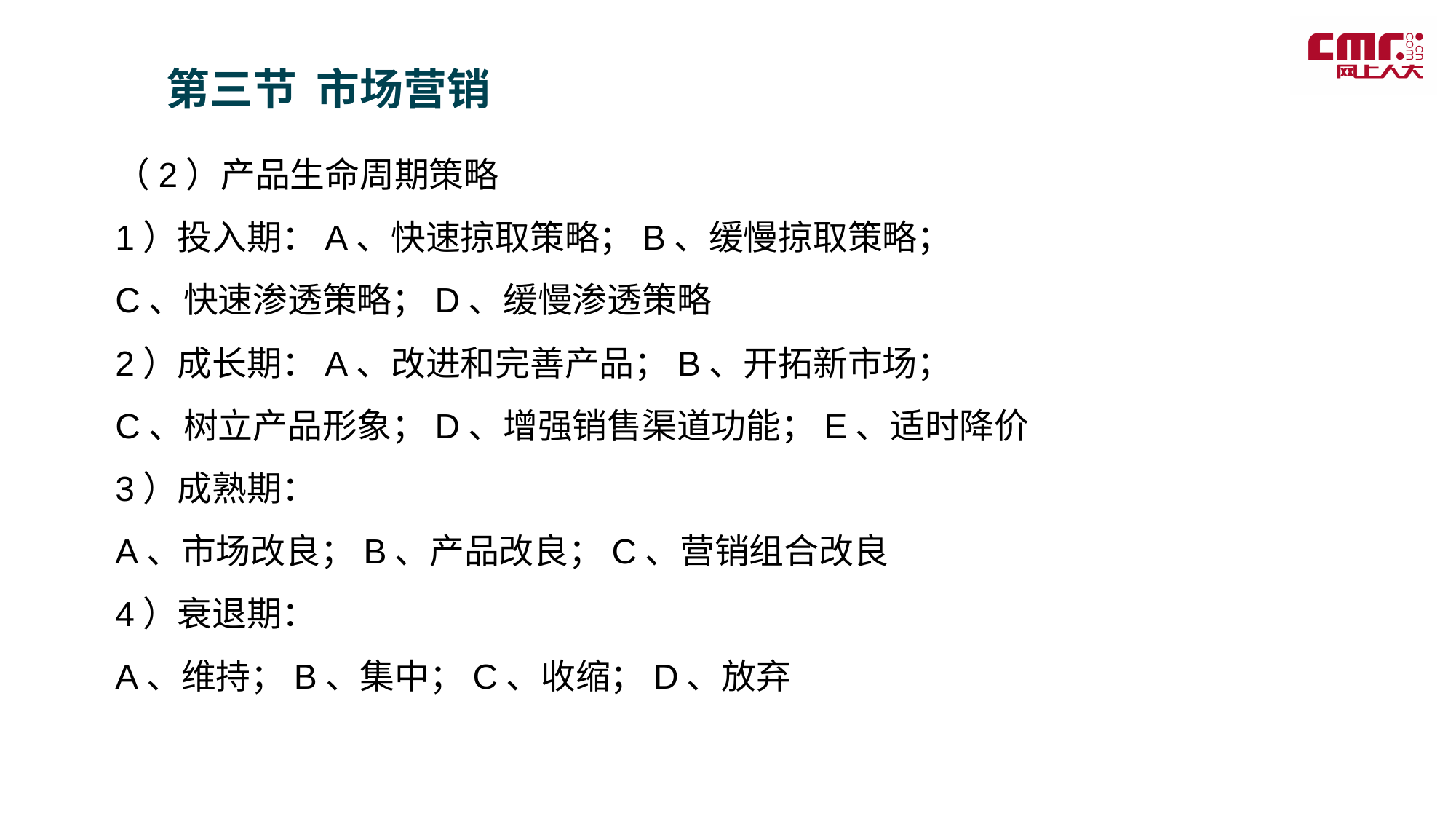

第三节  市场营销
（2）产品生命周期策略
1）投入期：A、快速掠取策略；B、缓慢掠取策略；
C、快速渗透策略；D、缓慢渗透策略
2）成长期：A、改进和完善产品；B、开拓新市场；
C、树立产品形象；D、增强销售渠道功能；E、适时降价
3）成熟期：
A、市场改良；B、产品改良；C、营销组合改良
4）衰退期：
A、维持；B、集中；C、收缩；D、放弃